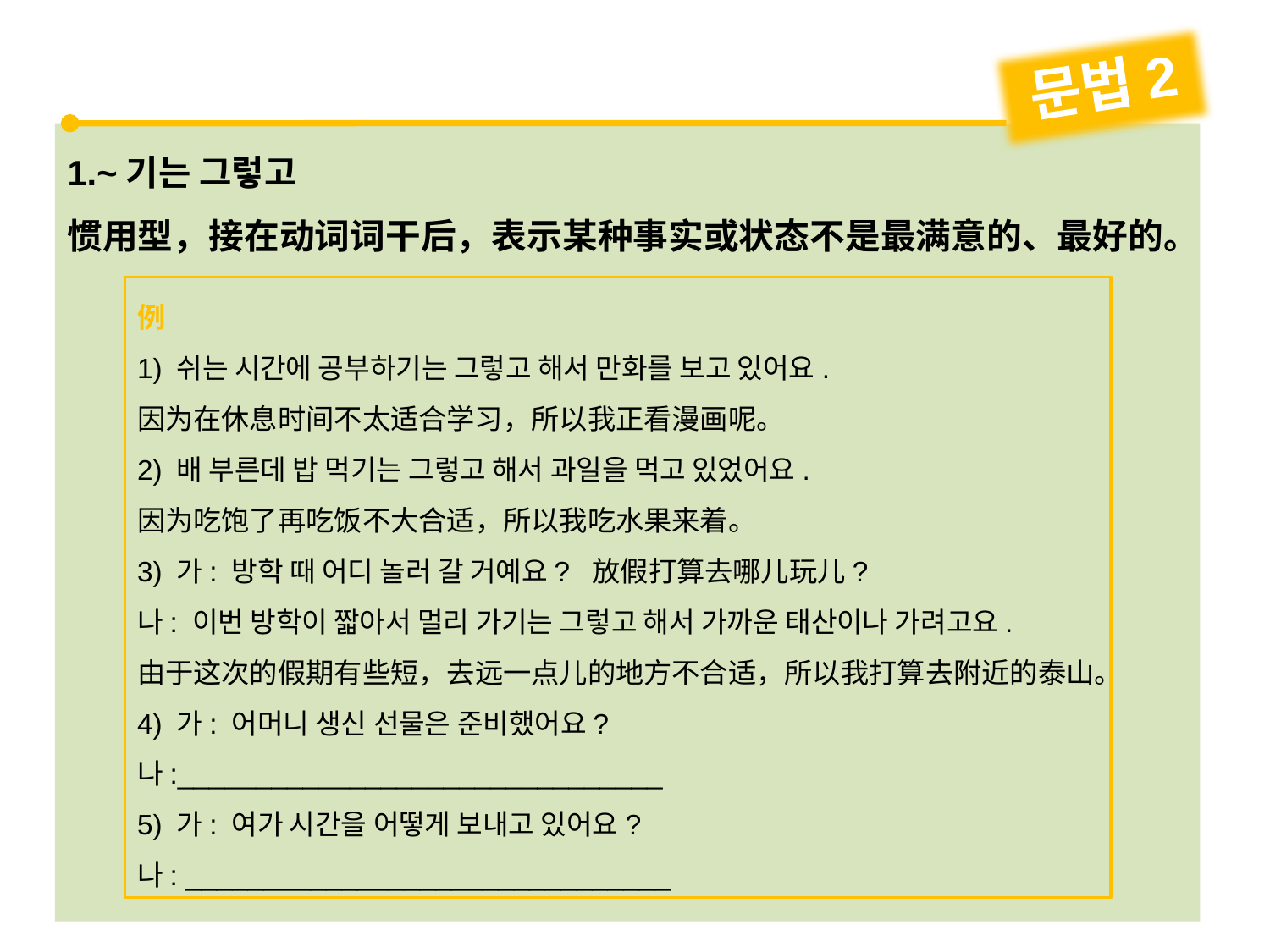

문법2
1.~기는 그렇고
惯用型，接在动词词干后，表示某种事实或状态不是最满意的、最好的。

例
1) 쉬는 시간에 공부하기는 그렇고 해서 만화를 보고 있어요.
因为在休息时间不太适合学习，所以我正看漫画呢。
2) 배 부른데 밥 먹기는 그렇고 해서 과일을 먹고 있었어요.
因为吃饱了再吃饭不大合适，所以我吃水果来着。
3) 가: 방학 때 어디 놀러 갈 거예요?  放假打算去哪儿玩儿?
나: 이번 방학이 짧아서 멀리 가기는 그렇고 해서 가까운 태산이나 가려고요.
由于这次的假期有些短，去远一点儿的地方不合适，所以我打算去附近的泰山。
4) 가: 어머니 생신 선물은 준비했어요?
나:_______________________________
5) 가: 여가 시간을 어떻게 보내고 있어요?
나: _______________________________